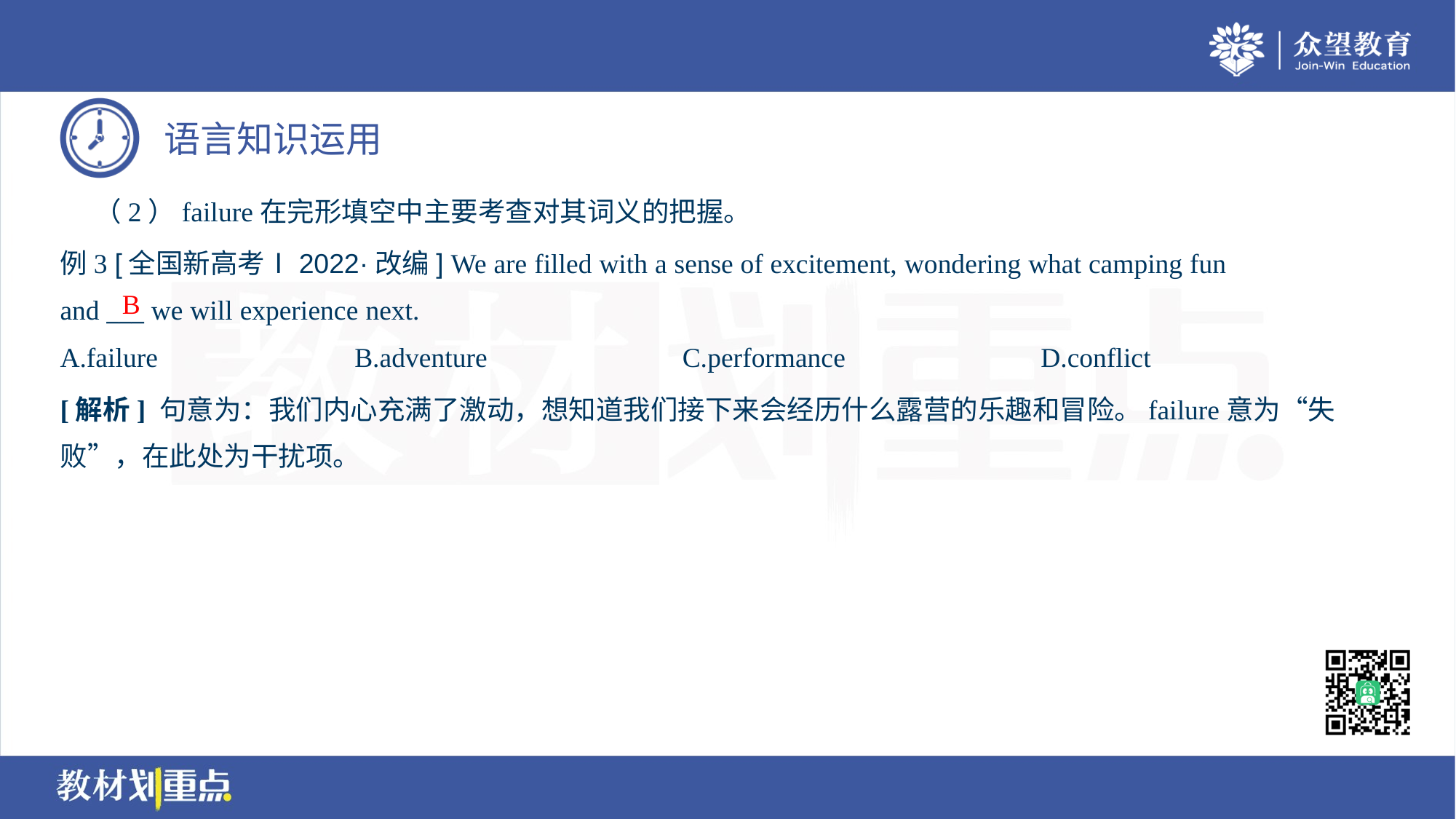

（2）failure在完形填空中主要考查对其词义的把握。
例3 [全国新高考Ⅰ2022·改编] We are filled with a sense of excitement, wondering what camping fun
and ___ we will experience next.
B
A.failure	B.adventure	C.performance	D.conflict
[解析] 句意为：我们内心充满了激动，想知道我们接下来会经历什么露营的乐趣和冒险。failure意为“失
败”，在此处为干扰项。